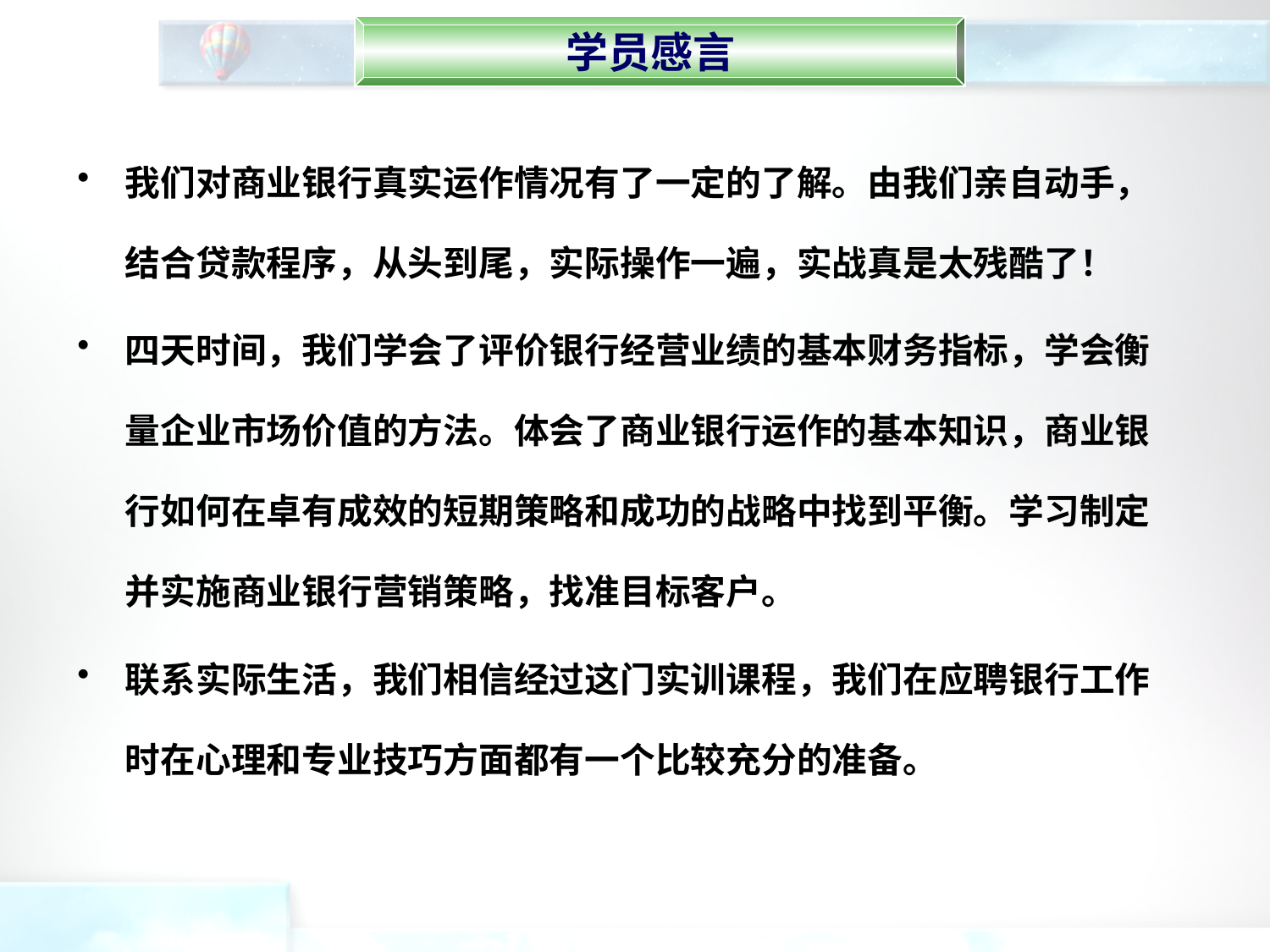

学员感言
我们对商业银行真实运作情况有了一定的了解。由我们亲自动手，结合贷款程序，从头到尾，实际操作一遍，实战真是太残酷了！
四天时间，我们学会了评价银行经营业绩的基本财务指标，学会衡量企业市场价值的方法。体会了商业银行运作的基本知识，商业银行如何在卓有成效的短期策略和成功的战略中找到平衡。学习制定并实施商业银行营销策略，找准目标客户。
联系实际生活，我们相信经过这门实训课程，我们在应聘银行工作时在心理和专业技巧方面都有一个比较充分的准备。